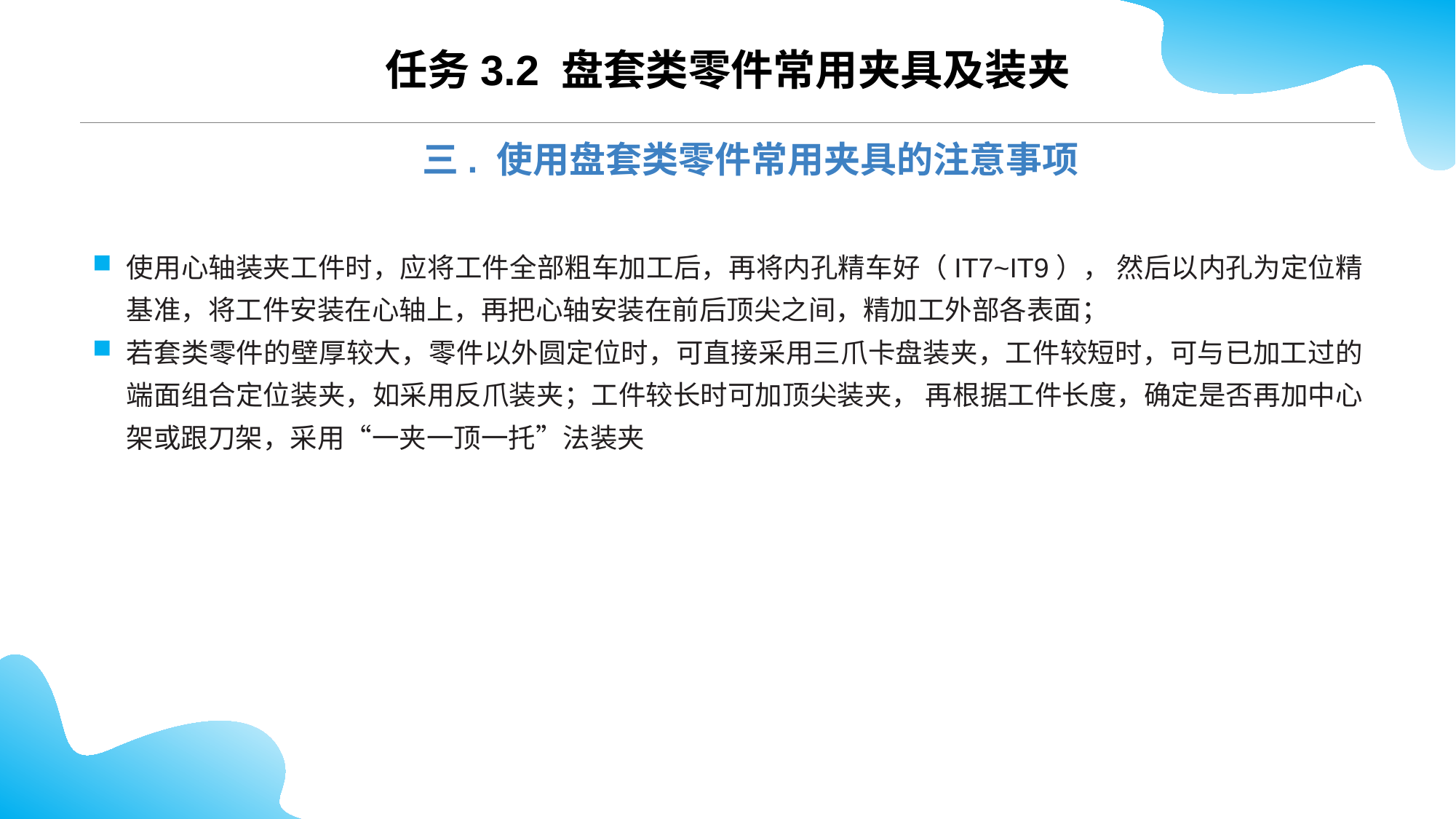

CONTENTS
任务3.2 盘套类零件常用夹具及装夹
三. 使用盘套类零件常用夹具的注意事项
使用心轴装夹工件时，应将工件全部粗车加工后，再将内孔精车好（IT7~IT9）， 然后以内孔为定位精基准，将工件安装在心轴上，再把心轴安装在前后顶尖之间，精加工外部各表面；
若套类零件的壁厚较大，零件以外圆定位时，可直接采用三爪卡盘装夹，工件较短时，可与已加工过的端面组合定位装夹，如采用反爪装夹；工件较长时可加顶尖装夹， 再根据工件长度，确定是否再加中心架或跟刀架，采用“一夹一顶一托”法装夹